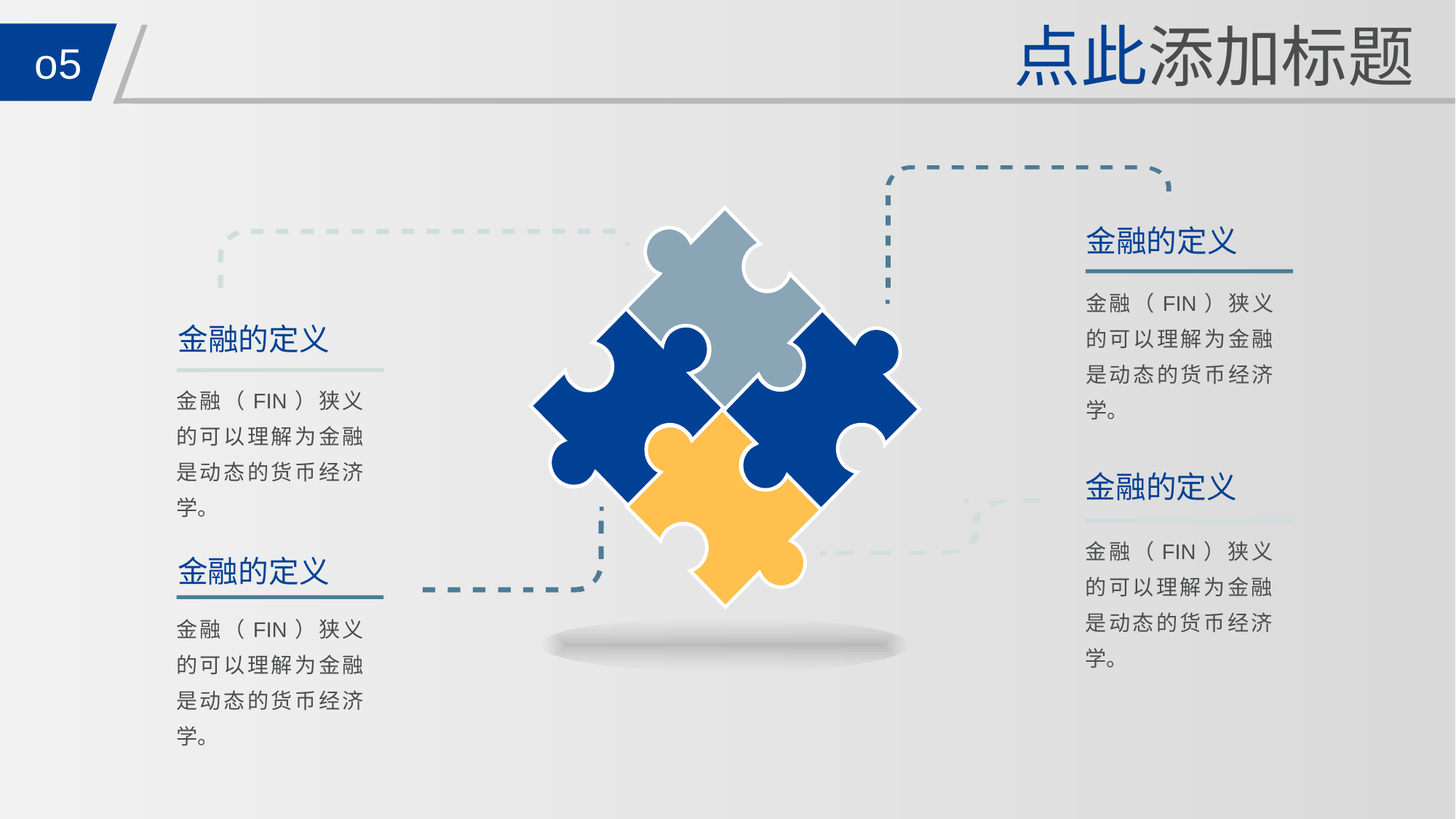

点此添加标题

o5

金融的定义

金融（FIN）狭义的可以理解为金融是动态的货币经济学。

金融的定义

金融（FIN）狭义的可以理解为金融是动态的货币经济学。

金融的定义

金融（FIN）狭义的可以理解为金融是动态的货币经济学。
金融的定义

金融（FIN）狭义的可以理解为金融是动态的货币经济学。